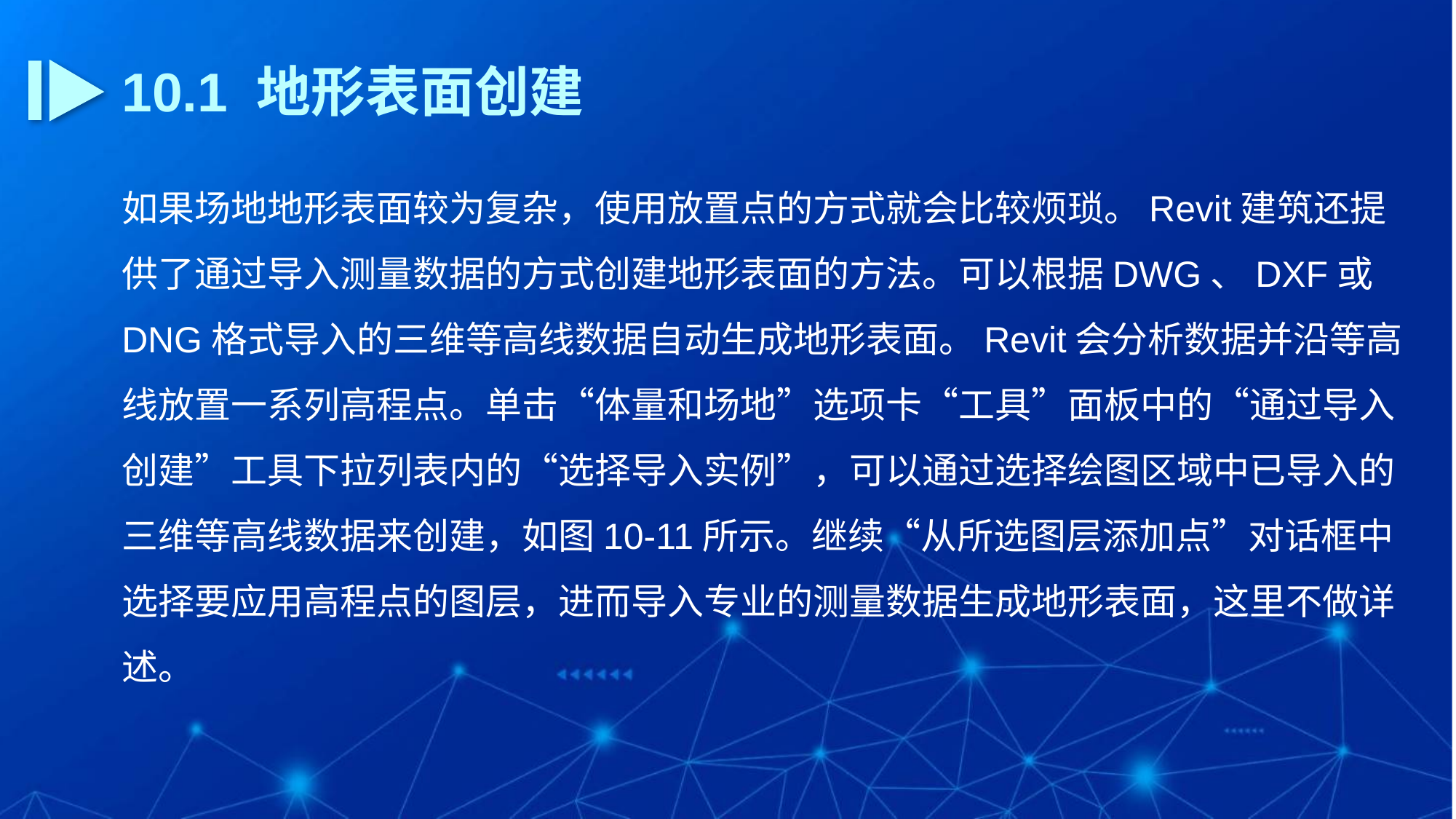

10.1 地形表面创建

如果场地地形表面较为复杂，使用放置点的方式就会比较烦琐。Revit建筑还提供了通过导入测量数据的方式创建地形表面的方法。可以根据DWG、DXF或DNG格式导入的三维等高线数据自动生成地形表面。Revit会分析数据并沿等高线放置一系列高程点。单击“体量和场地”选项卡“工具”面板中的“通过导入创建”工具下拉列表内的“选择导入实例”，可以通过选择绘图区域中已导入的三维等高线数据来创建，如图10-11所示。继续“从所选图层添加点”对话框中选择要应用高程点的图层，进而导入专业的测量数据生成地形表面，这里不做详述。